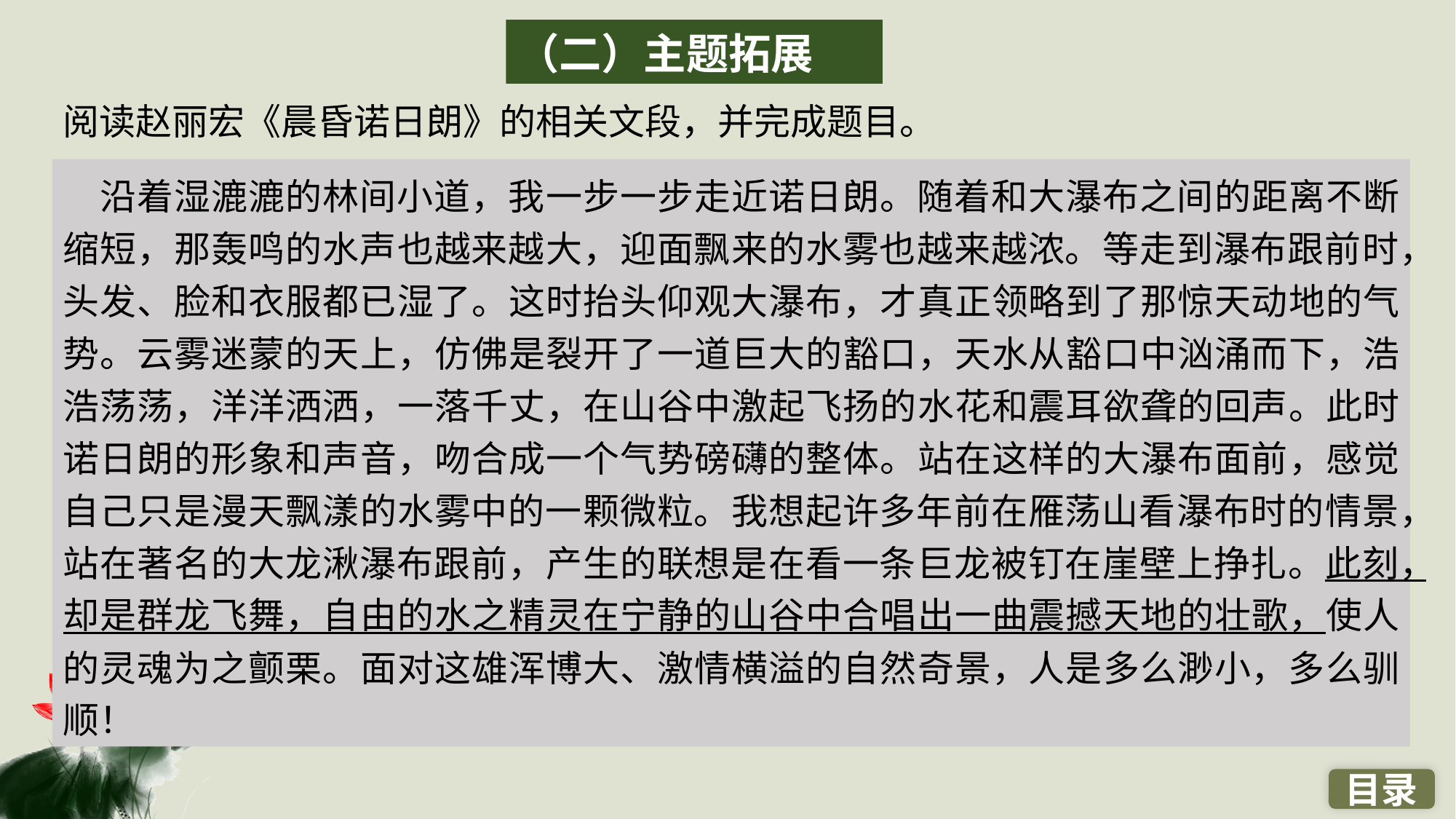

（二）主题拓展
阅读赵丽宏《晨昏诺日朗》的相关文段，并完成题目。
   沿着湿漉漉的林间小道，我一步一步走近诺日朗。随着和大瀑布之间的距离不断缩短，那轰鸣的水声也越来越大，迎面飘来的水雾也越来越浓。等走到瀑布跟前时，头发、脸和衣服都已湿了。这时抬头仰观大瀑布，才真正领略到了那惊天动地的气势。云雾迷蒙的天上，仿佛是裂开了一道巨大的豁口，天水从豁口中汹涌而下，浩浩荡荡，洋洋洒洒，一落千丈，在山谷中激起飞扬的水花和震耳欲聋的回声。此时诺日朗的形象和声音，吻合成一个气势磅礴的整体。站在这样的大瀑布面前，感觉自己只是漫天飘漾的水雾中的一颗微粒。我想起许多年前在雁荡山看瀑布时的情景，站在著名的大龙湫瀑布跟前，产生的联想是在看一条巨龙被钉在崖壁上挣扎。此刻，却是群龙飞舞，自由的水之精灵在宁静的山谷中合唱出一曲震撼天地的壮歌，使人的灵魂为之颤栗。面对这雄浑博大、激情横溢的自然奇景，人是多么渺小，多么驯顺！